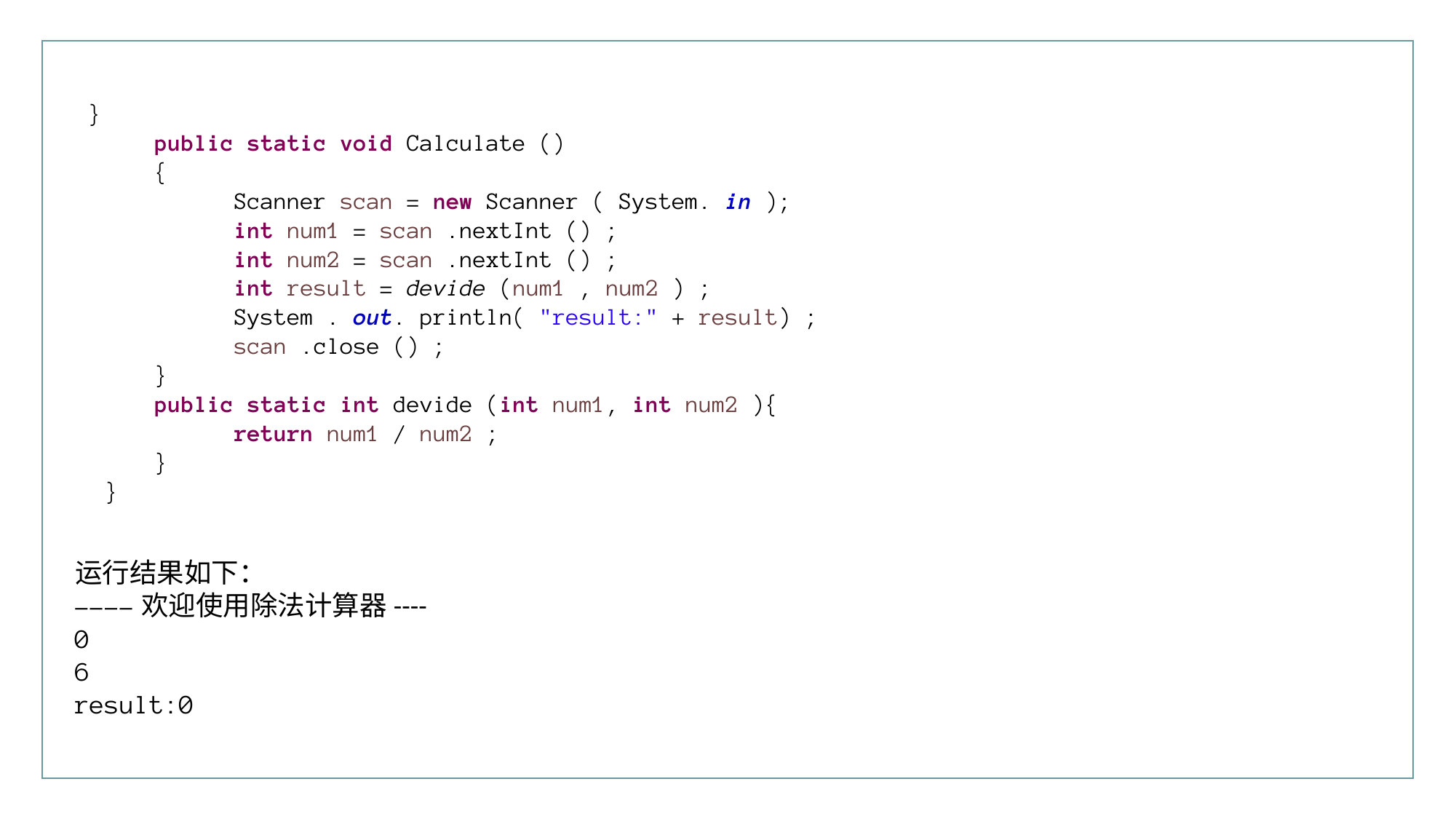

行业PPT模板http://www.XX.com/hangye/

 }
      public static void Calculate ()
      {
            Scanner scan = new Scanner ( System. in );
            int num1 = scan .nextInt () ;
            int num2 = scan .nextInt () ;
            int result = devide (num1 , num2 ) ;
            System . out. println( "result:" + result) ;
            scan .close () ;
      }
      public static int devide (int num1, int num2 ){
            return num1 / num2 ;
      }
}
运行结果如下：
----欢迎使用除法计算器----
0
6
result:0